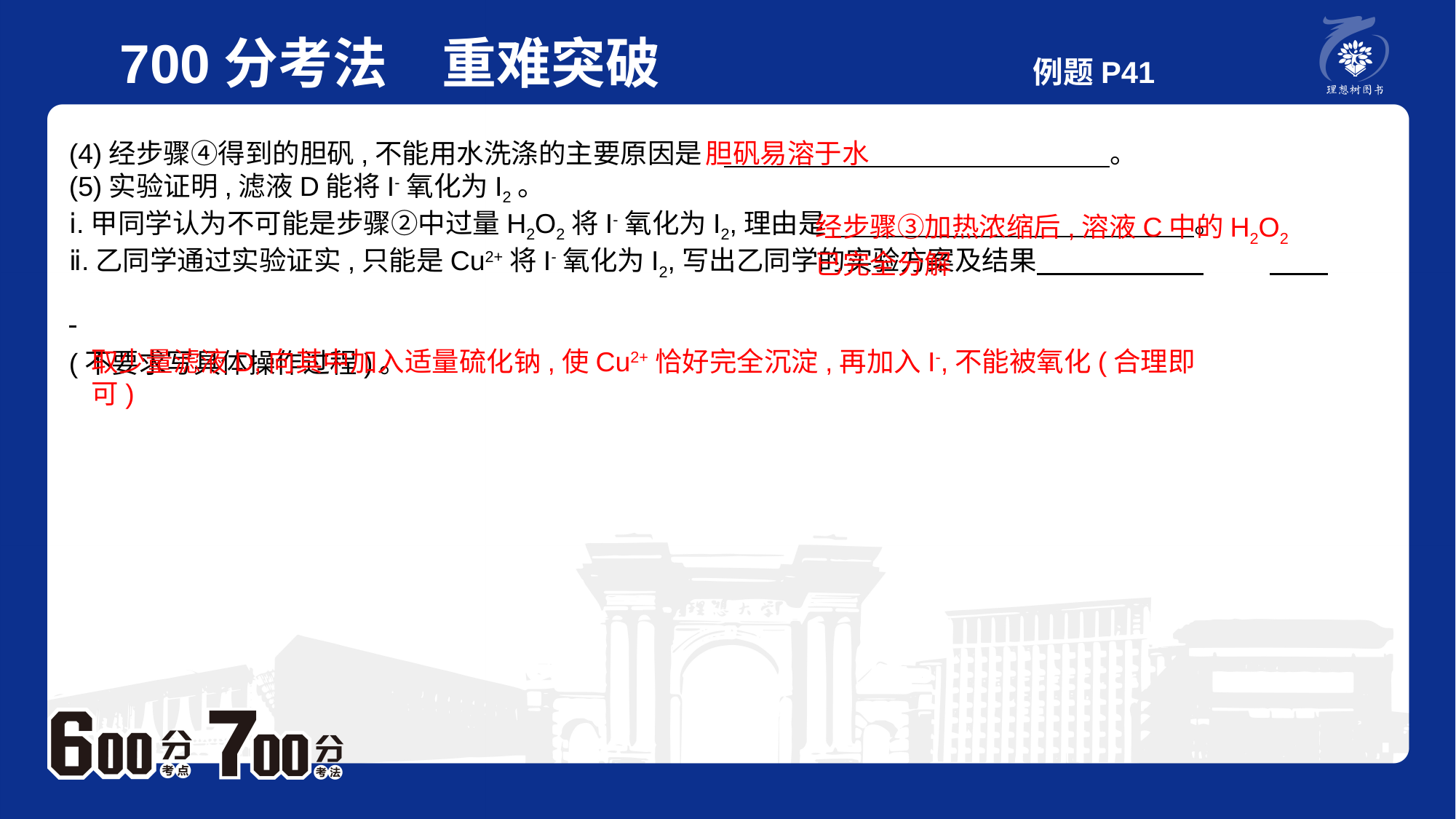

700分考法　重难突破                               例题P41
(4)经步骤④得到的胆矾,不能用水洗涤的主要原因是	                                                          　。(5)实验证明,滤液D能将I-氧化为I2。ⅰ.甲同学认为不可能是步骤②中过量H2O2将I-氧化为I2,理由是	                                                      　。ⅱ.乙同学通过实验证实,只能是Cu2+将I-氧化为I2,写出乙同学的实验方案及结果
(不要求写具体操作过程)。
胆矾易溶于水
经步骤③加热浓缩后,溶液C中的H2O2
已完全分解
取少量滤液D,向其中加入适量硫化钠,使Cu2+恰好完全沉淀,再加入I-,不能被氧化(合理即可)